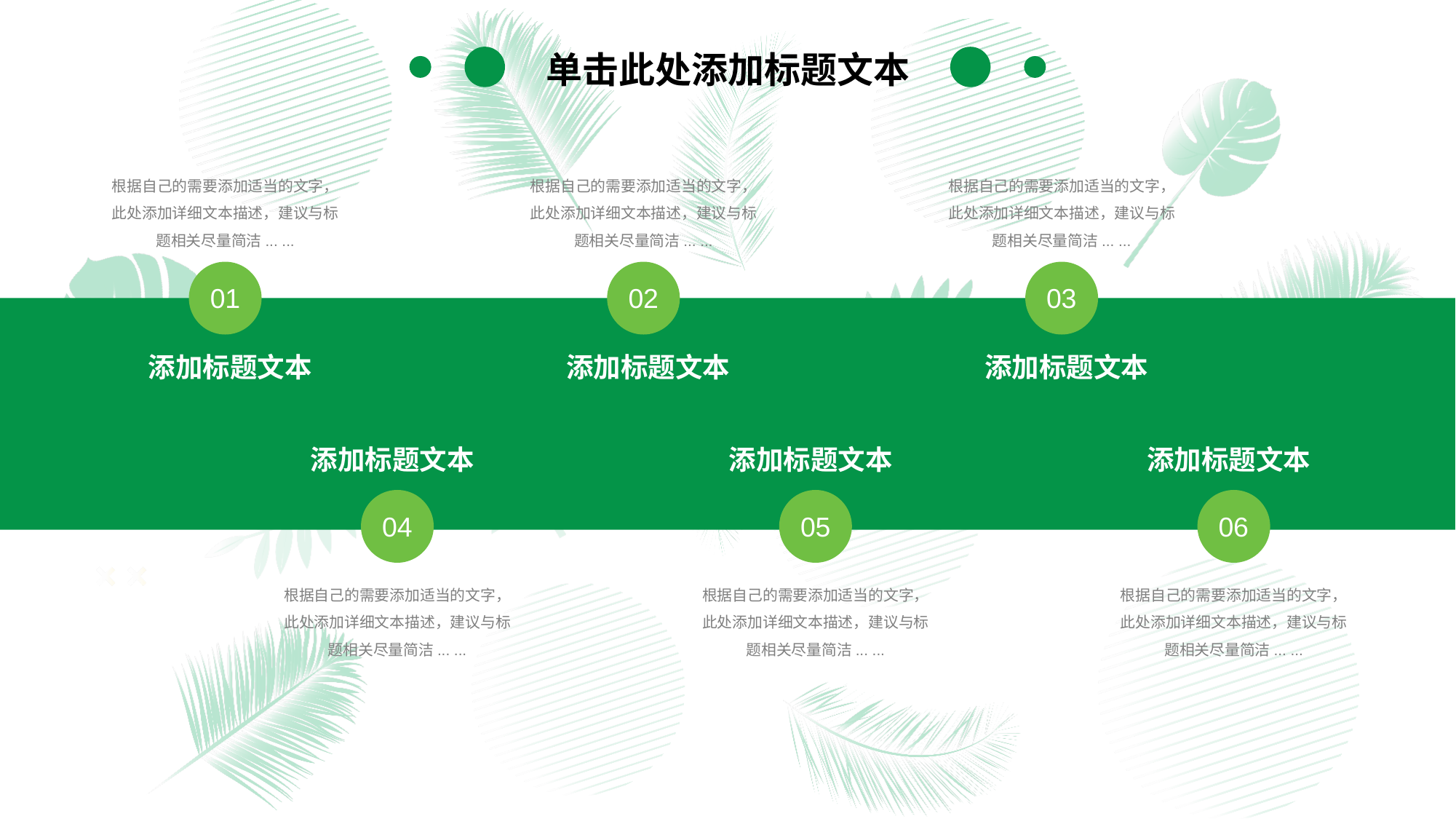

单击此处添加标题文本

根据自己的需要添加适当的文字，此处添加详细文本描述，建议与标题相关尽量简洁... ...
添加标题文本

01
根据自己的需要添加适当的文字，此处添加详细文本描述，建议与标题相关尽量简洁... ...
添加标题文本

02
根据自己的需要添加适当的文字，此处添加详细文本描述，建议与标题相关尽量简洁... ...
添加标题文本

03

根据自己的需要添加适当的文字，此处添加详细文本描述，建议与标题相关尽量简洁... ...
添加标题文本

04
根据自己的需要添加适当的文字，此处添加详细文本描述，建议与标题相关尽量简洁... ...
添加标题文本

05
根据自己的需要添加适当的文字，此处添加详细文本描述，建议与标题相关尽量简洁... ...
添加标题文本

06